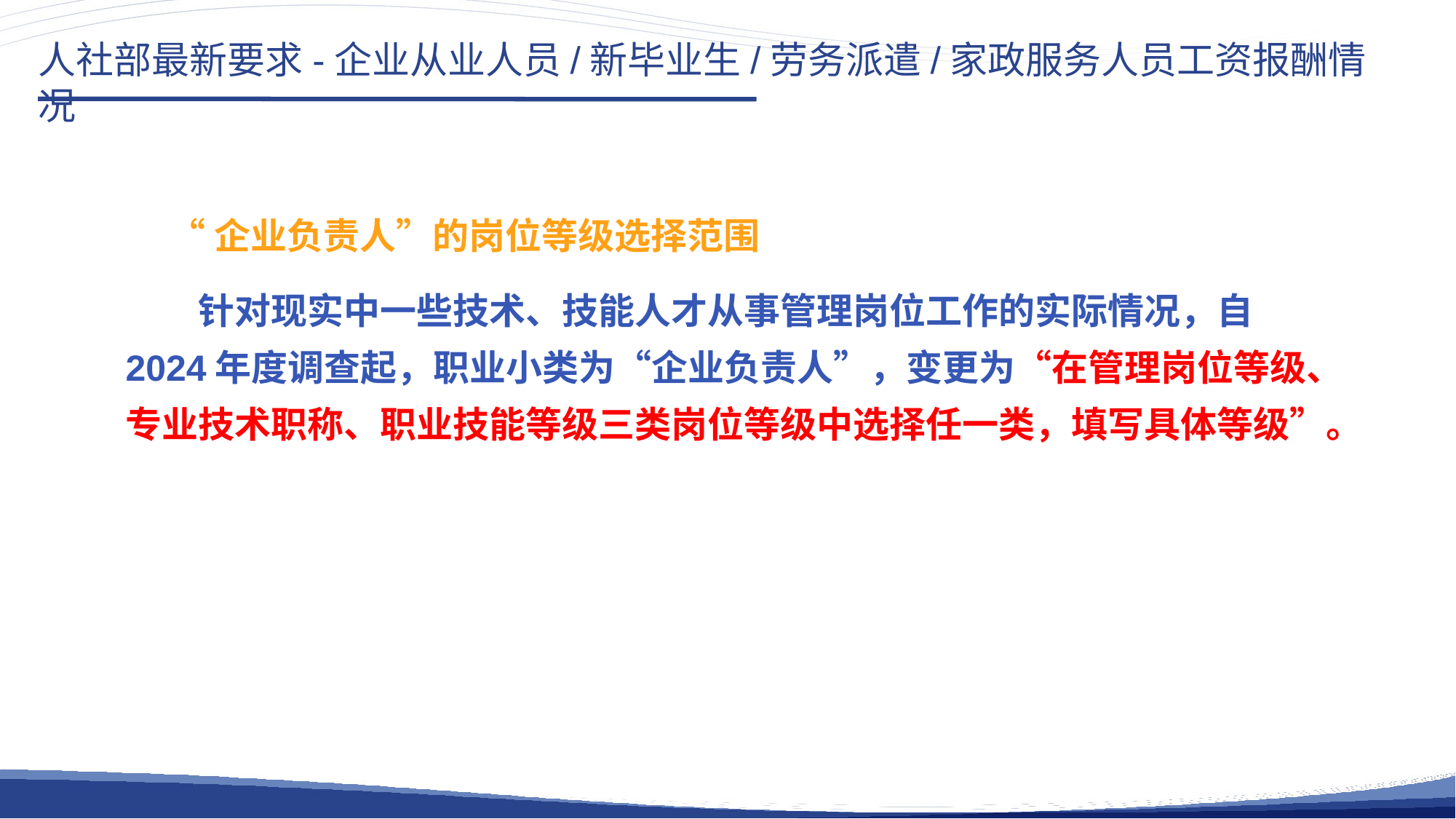

人社部最新要求-企业从业人员/新毕业生/劳务派遣/家政服务人员工资报酬情况
“企业负责人”的岗位等级选择范围
针对现实中一些技术、技能人才从事管理岗位工作的实际情况，自2024年度调查起，职业小类为“企业负责人”，变更为“在管理岗位等级、专业技术职称、职业技能等级三类岗位等级中选择任一类，填写具体等级”。